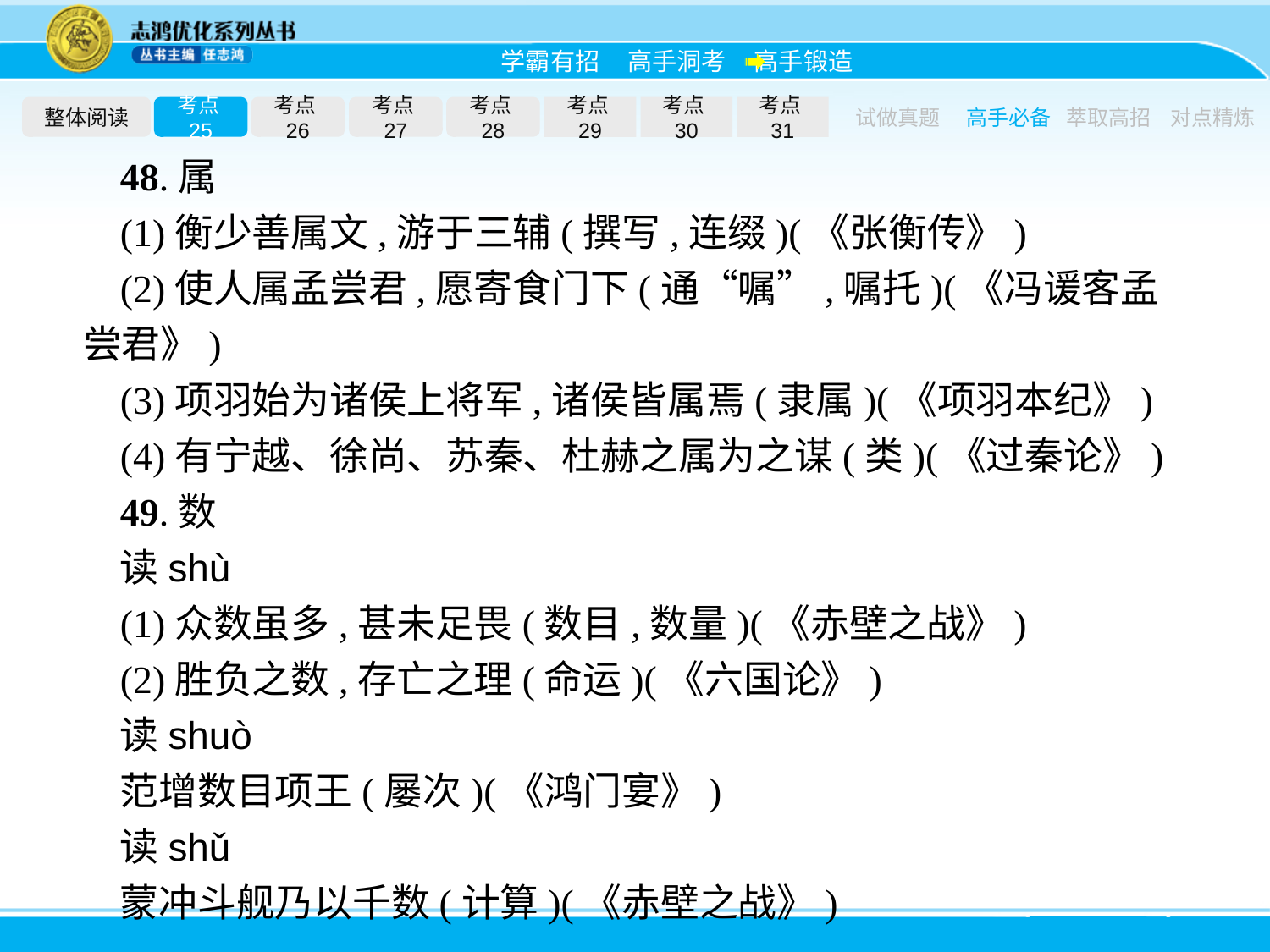

整体阅读
考点25
考点26
考点27
考点28
考点29
考点30
考点31
试做真题
高手必备
萃取高招
对点精炼
48.属
(1)衡少善属文,游于三辅(撰写,连缀)(《张衡传》)
(2)使人属孟尝君,愿寄食门下(通“嘱”,嘱托)(《冯谖客孟尝君》)
(3)项羽始为诸侯上将军,诸侯皆属焉(隶属)(《项羽本纪》)
(4)有宁越、徐尚、苏秦、杜赫之属为之谋(类)(《过秦论》)
49.数
读shù
(1)众数虽多,甚未足畏(数目,数量)(《赤壁之战》)
(2)胜负之数,存亡之理(命运)(《六国论》)
读shuò
范增数目项王(屡次)(《鸿门宴》)
读shǔ
蒙冲斗舰乃以千数(计算)(《赤壁之战》)